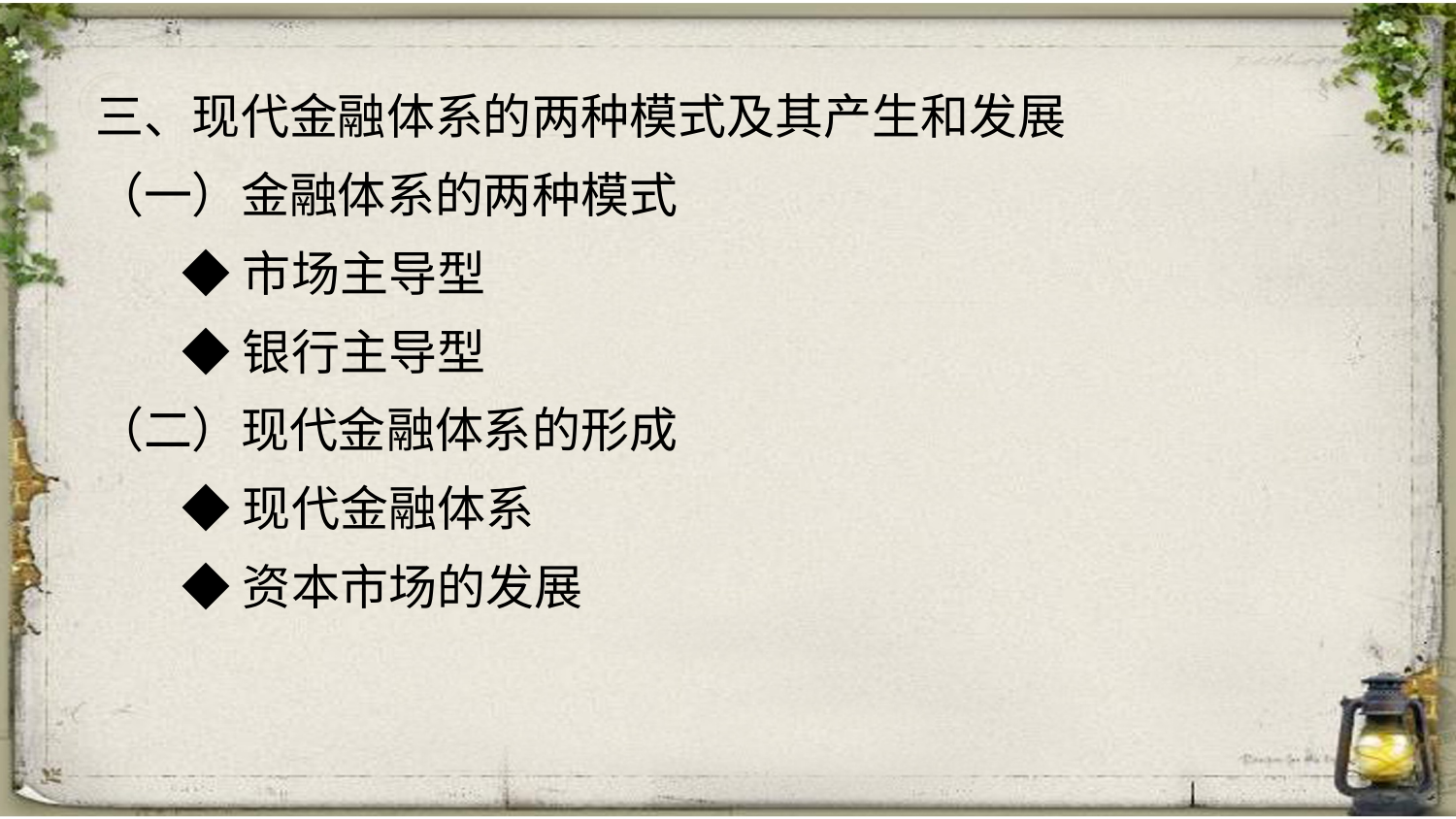

三、现代金融体系的两种模式及其产生和发展
（一）金融体系的两种模式
        ◆市场主导型
        ◆银行主导型
（二）现代金融体系的形成
        ◆现代金融体系
        ◆资本市场的发展